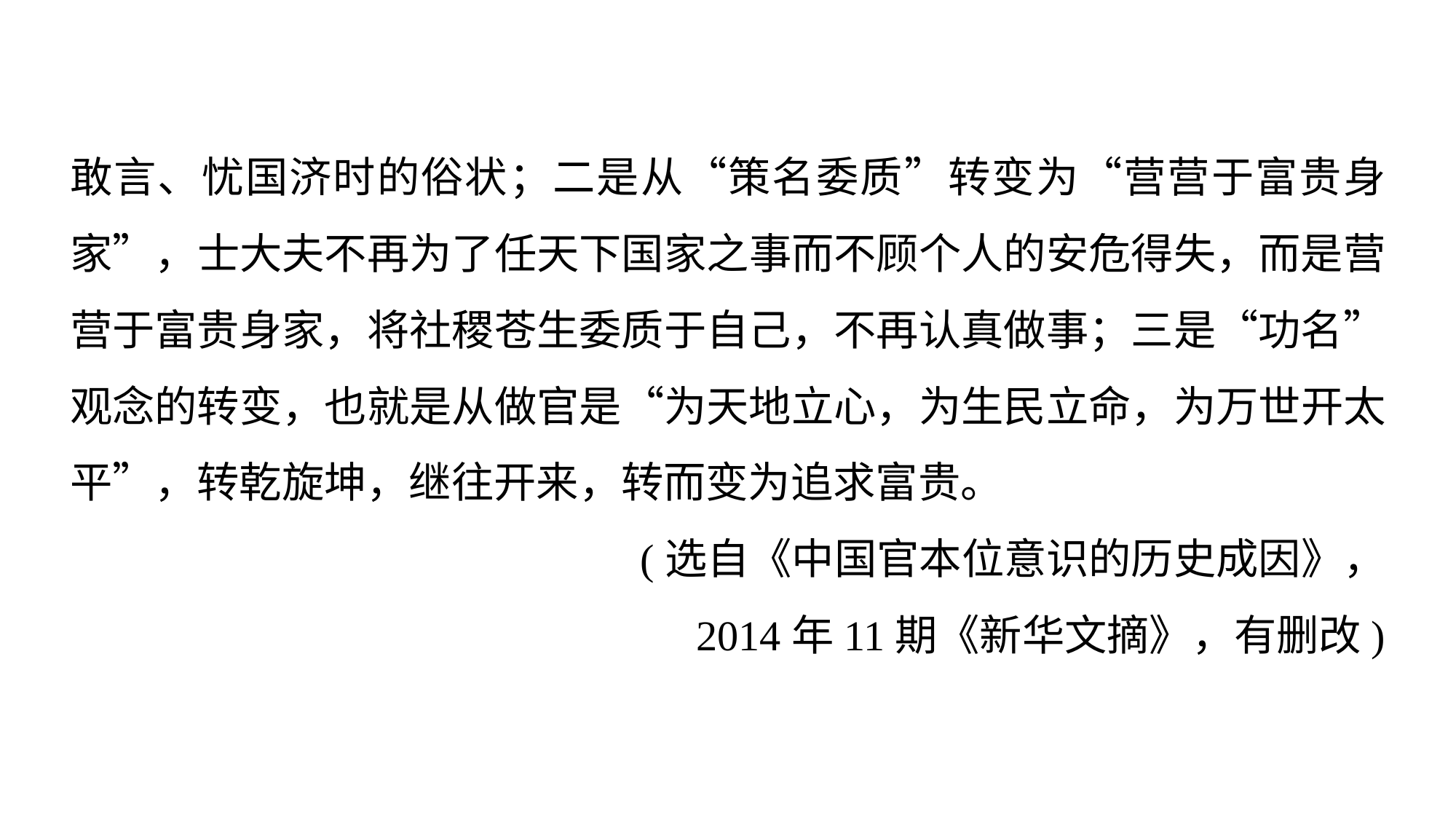

敢言、忧国济时的俗状；二是从“策名委质”转变为“营营于富贵身家”，士大夫不再为了任天下国家之事而不顾个人的安危得失，而是营营于富贵身家，将社稷苍生委质于自己，不再认真做事；三是“功名”观念的转变，也就是从做官是“为天地立心，为生民立命，为万世开太平”，转乾旋坤，继往开来，转而变为追求富贵。
(选自《中国官本位意识的历史成因》，
2014年11期《新华文摘》，有删改)